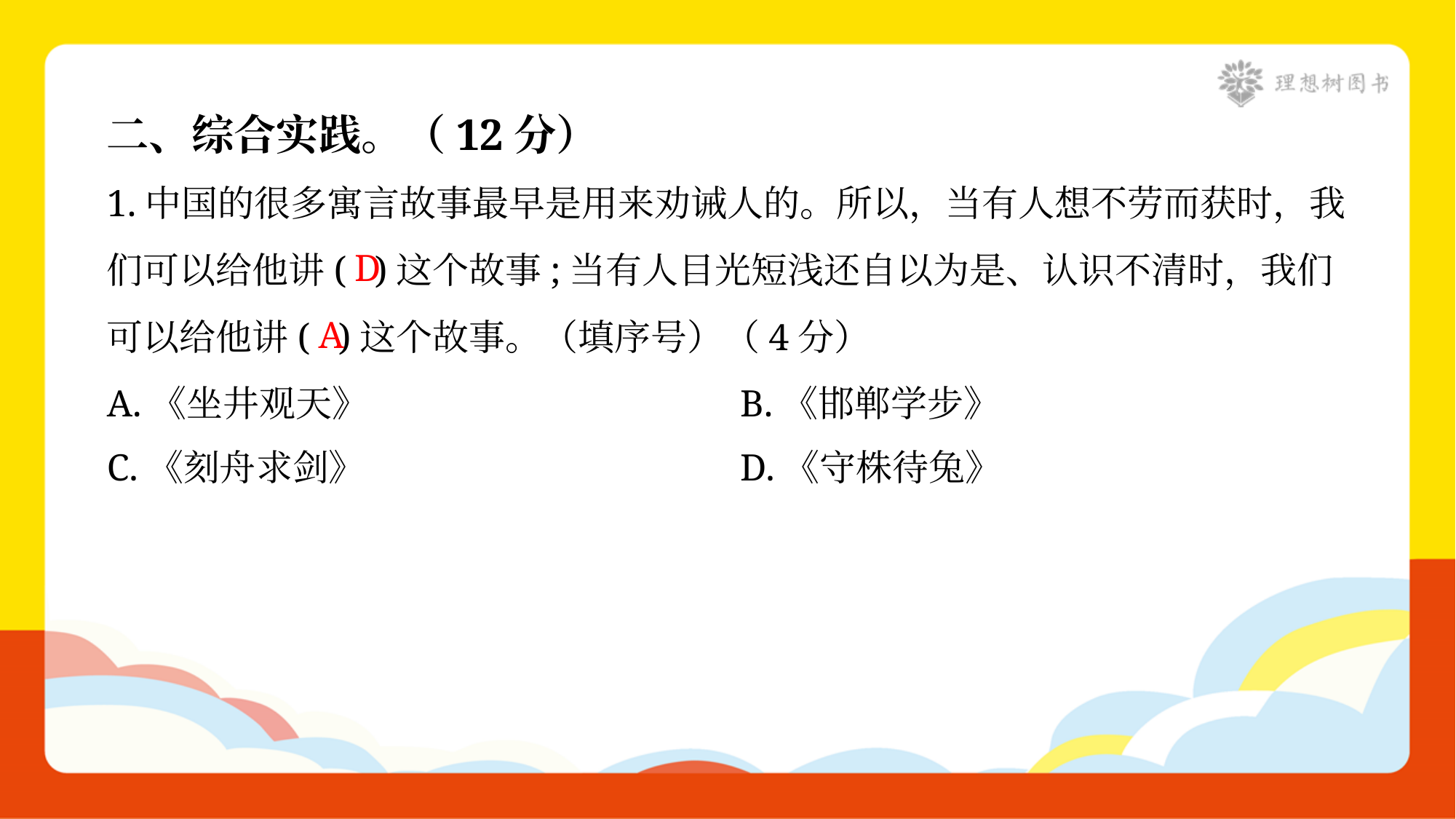

二、综合实践。（12分）
1.中国的很多寓言故事最早是用来劝诫人的。所以，当有人想不劳而获时，我
们可以给他讲(   )这个故事;当有人目光短浅还自以为是、认识不清时，我们
可以给他讲(   )这个故事。（填序号）（4分）
A.《坐井观天》	B.《邯郸学步》
C.《刻舟求剑》	D.《守株待兔》
D
A